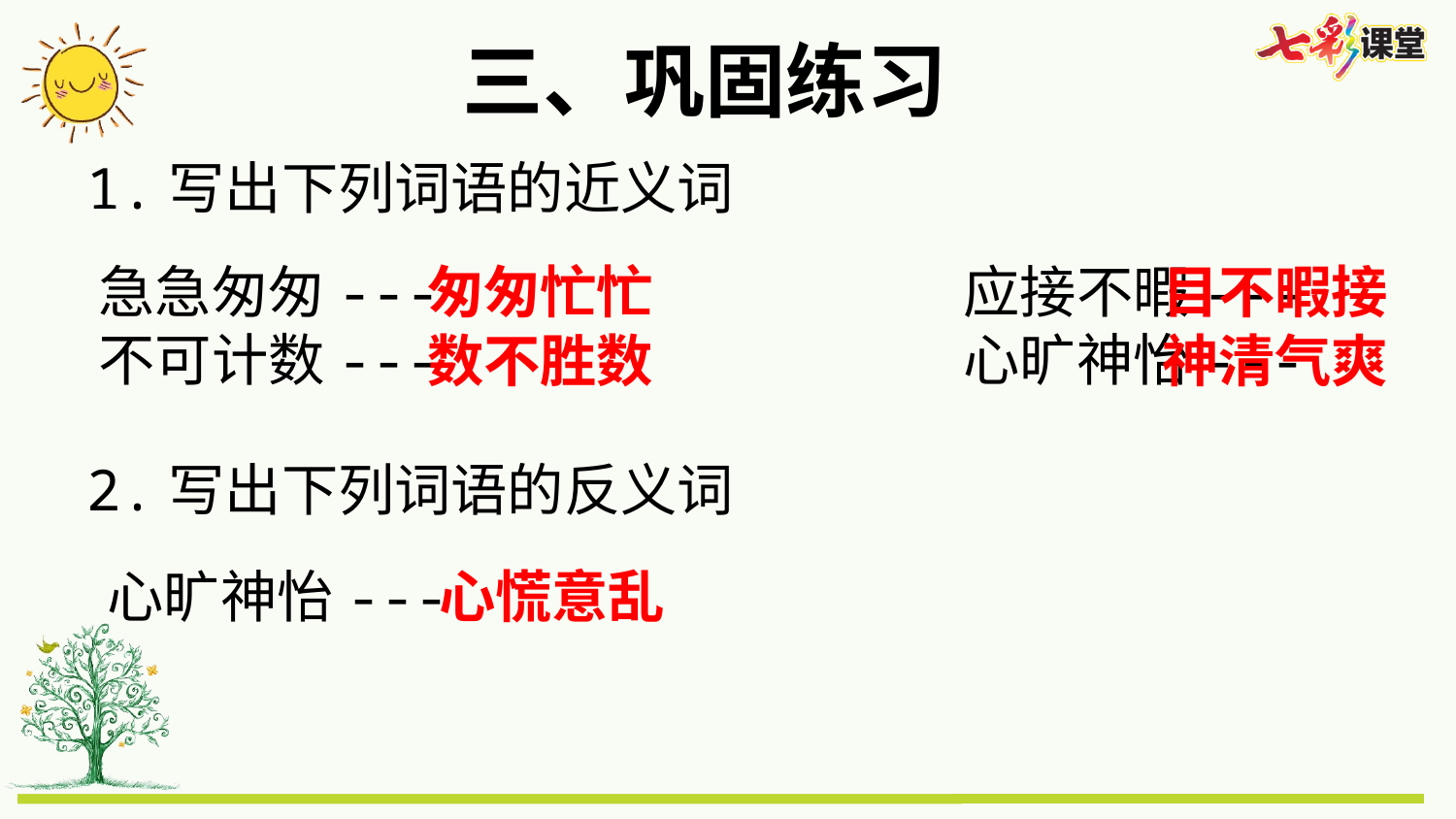

三、巩固练习
1.写出下列词语的近义词
急急匆匆---               应接不暇---
不可计数---               心旷神怡---
匆匆忙忙
目不暇接
数不胜数
神清气爽
2.写出下列词语的反义词
心旷神怡---
心慌意乱